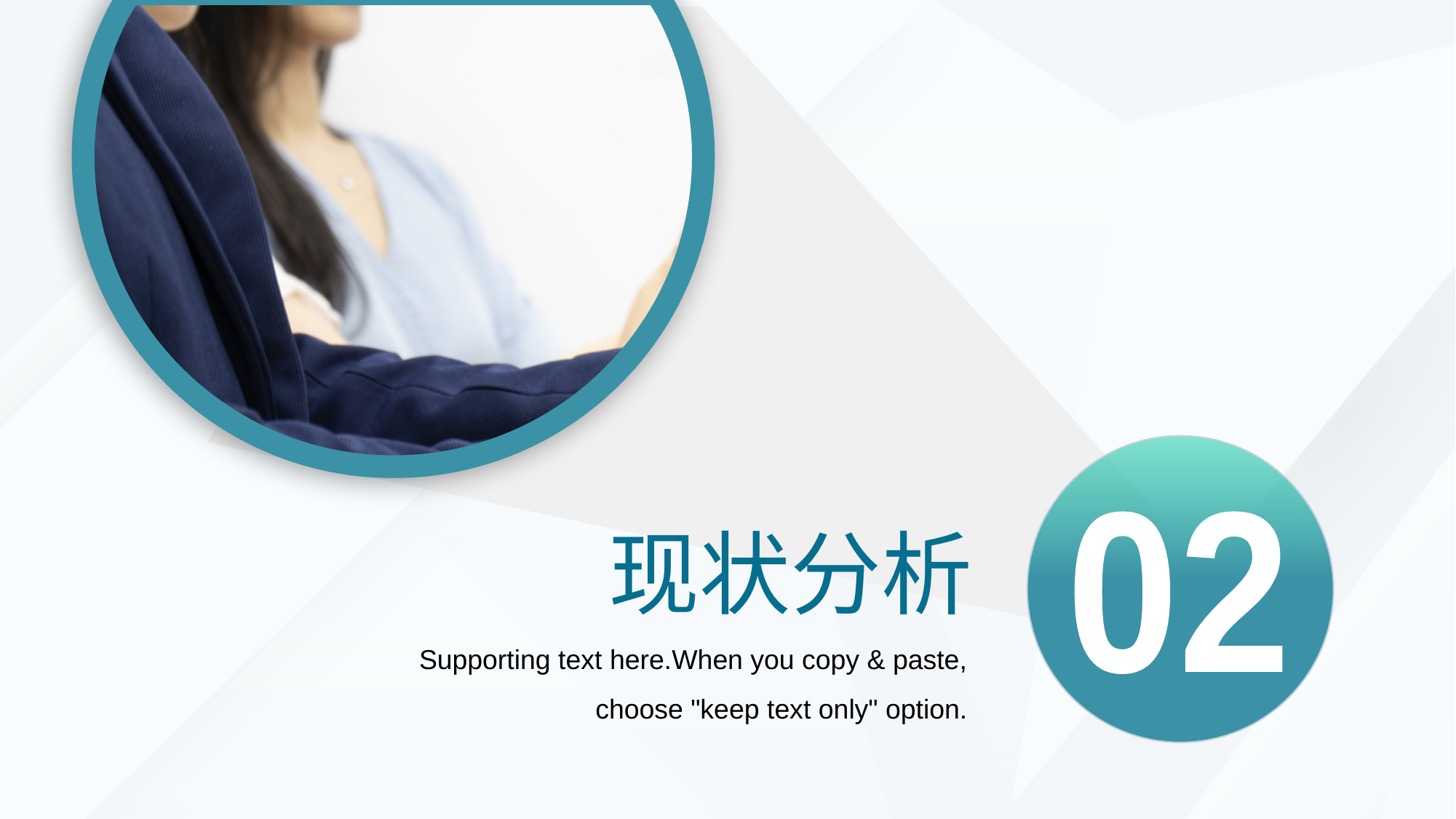

02
现状分析
Supporting text here.When you copy & paste, choose "keep text only" option.